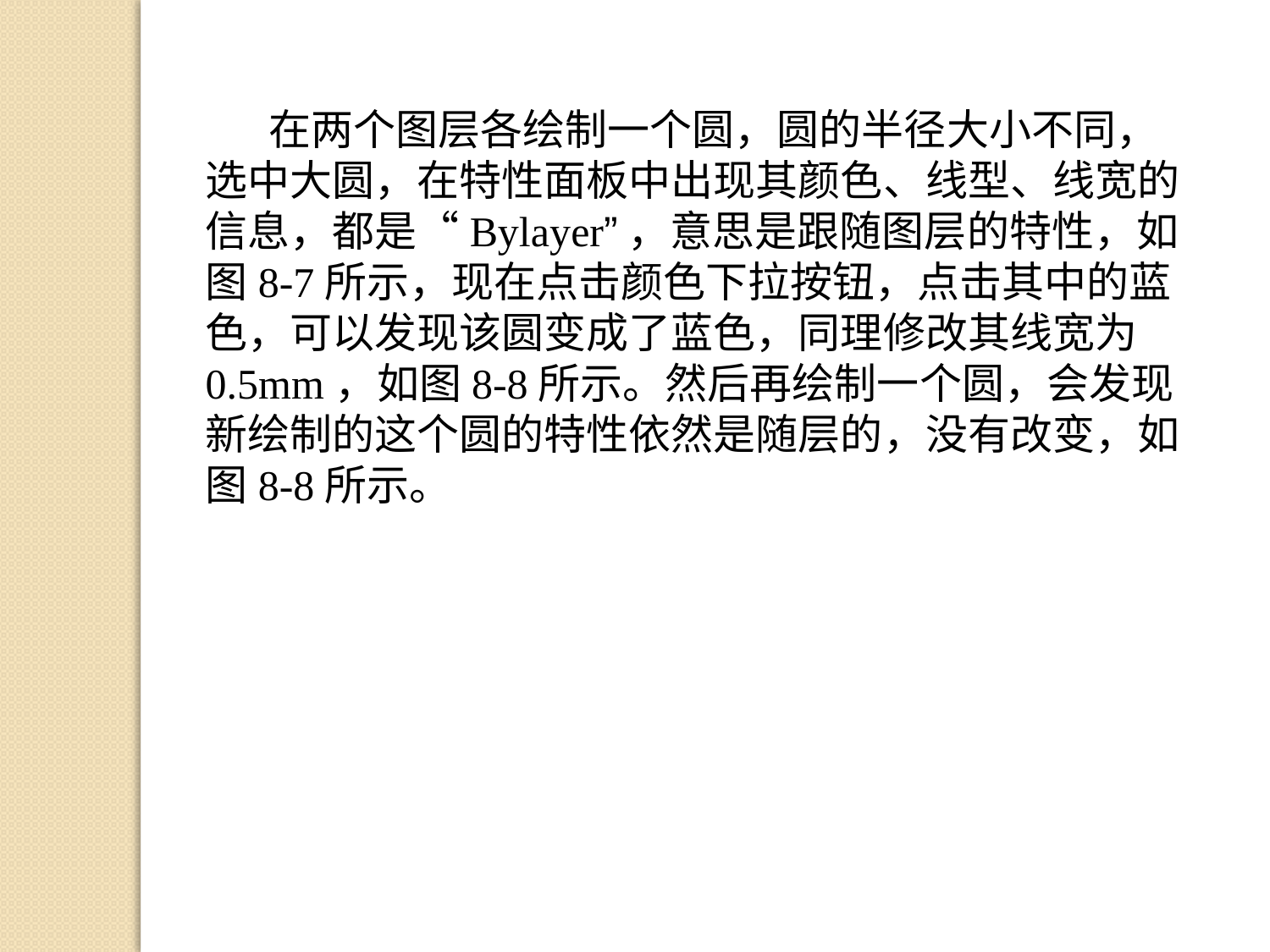

在两个图层各绘制一个圆，圆的半径大小不同，选中大圆，在特性面板中出现其颜色、线型、线宽的信息，都是“Bylayer”，意思是跟随图层的特性，如图8-7所示，现在点击颜色下拉按钮，点击其中的蓝色，可以发现该圆变成了蓝色，同理修改其线宽为0.5mm，如图8-8所示。然后再绘制一个圆，会发现新绘制的这个圆的特性依然是随层的，没有改变，如图8-8所示。